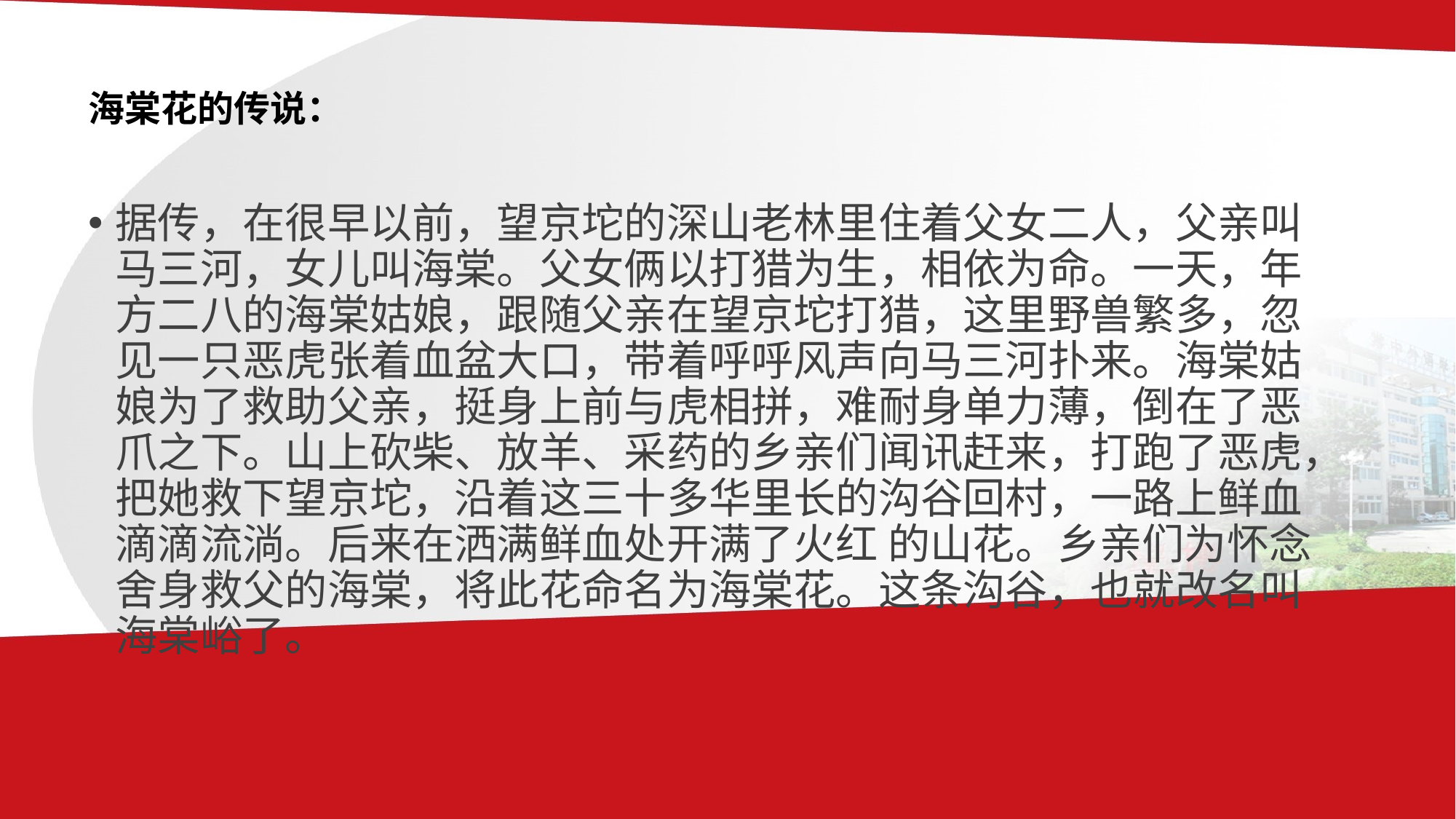

# 海棠花的传说：
据传，在很早以前，望京坨的深山老林里住着父女二人，父亲叫马三河，女儿叫海棠。父女俩以打猎为生，相依为命。一天，年方二八的海棠姑娘，跟随父亲在望京坨打猎，这里野兽繁多，忽见一只恶虎张着血盆大口，带着呼呼风声向马三河扑来。海棠姑娘为了救助父亲，挺身上前与虎相拼，难耐身单力薄，倒在了恶爪之下。山上砍柴、放羊、采药的乡亲们闻讯赶来，打跑了恶虎，把她救下望京坨，沿着这三十多华里长的沟谷回村，一路上鲜血滴滴流淌。后来在洒满鲜血处开满了火红 的山花。乡亲们为怀念舍身救父的海棠，将此花命名为海棠花。这条沟谷，也就改名叫海棠峪了。